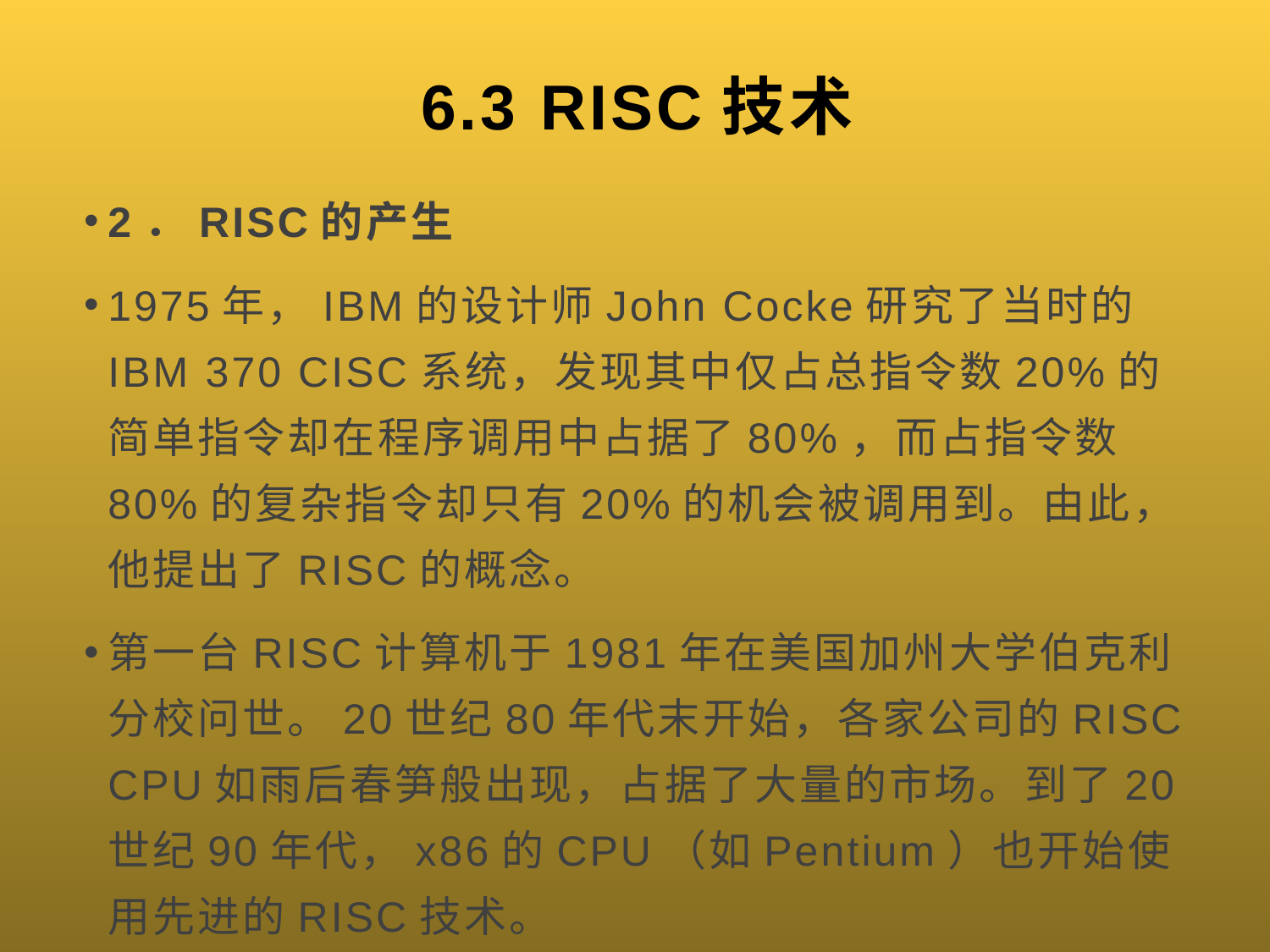

# 6.3 RISC技术
2．RISC的产生
1975年，IBM的设计师John Cocke研究了当时的IBM 370 CISC系统，发现其中仅占总指令数20%的简单指令却在程序调用中占据了80%，而占指令数80%的复杂指令却只有20%的机会被调用到。由此，他提出了RISC的概念。
第一台RISC计算机于1981年在美国加州大学伯克利分校问世。20世纪80年代末开始，各家公司的RISC CPU如雨后春笋般出现，占据了大量的市场。到了20世纪90年代，x86的CPU（如Pentium）也开始使用先进的RISC技术。